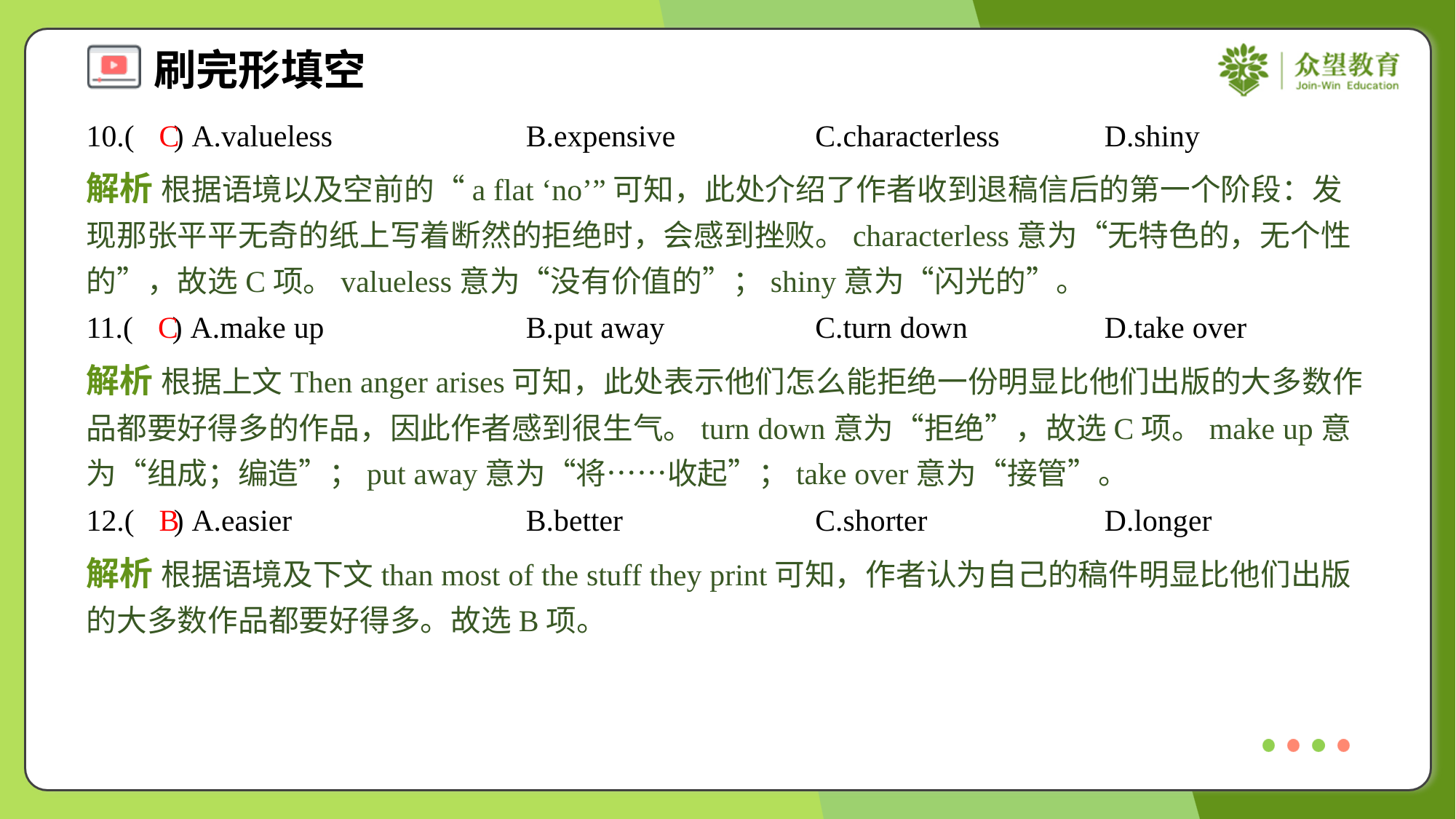

10.(     ) A.valueless	B.expensive	C.characterless	D.shiny
C
解析 根据语境以及空前的“a flat ‘no’”可知，此处介绍了作者收到退稿信后的第一个阶段：发现那张平平无奇的纸上写着断然的拒绝时，会感到挫败。characterless意为“无特色的，无个性的”，故选C项。valueless意为“没有价值的”；shiny意为“闪光的”。
11.(     ) A.make up	B.put away	C.turn down	D.take over
C
解析 根据上文Then anger arises可知，此处表示他们怎么能拒绝一份明显比他们出版的大多数作品都要好得多的作品，因此作者感到很生气。turn down意为“拒绝”，故选C项。make up意为“组成；编造”；put away意为“将……收起”；take over意为“接管”。
12.(     ) A.easier	B.better	C.shorter	D.longer
B
解析 根据语境及下文than most of the stuff they print可知，作者认为自己的稿件明显比他们出版的大多数作品都要好得多。故选B项。